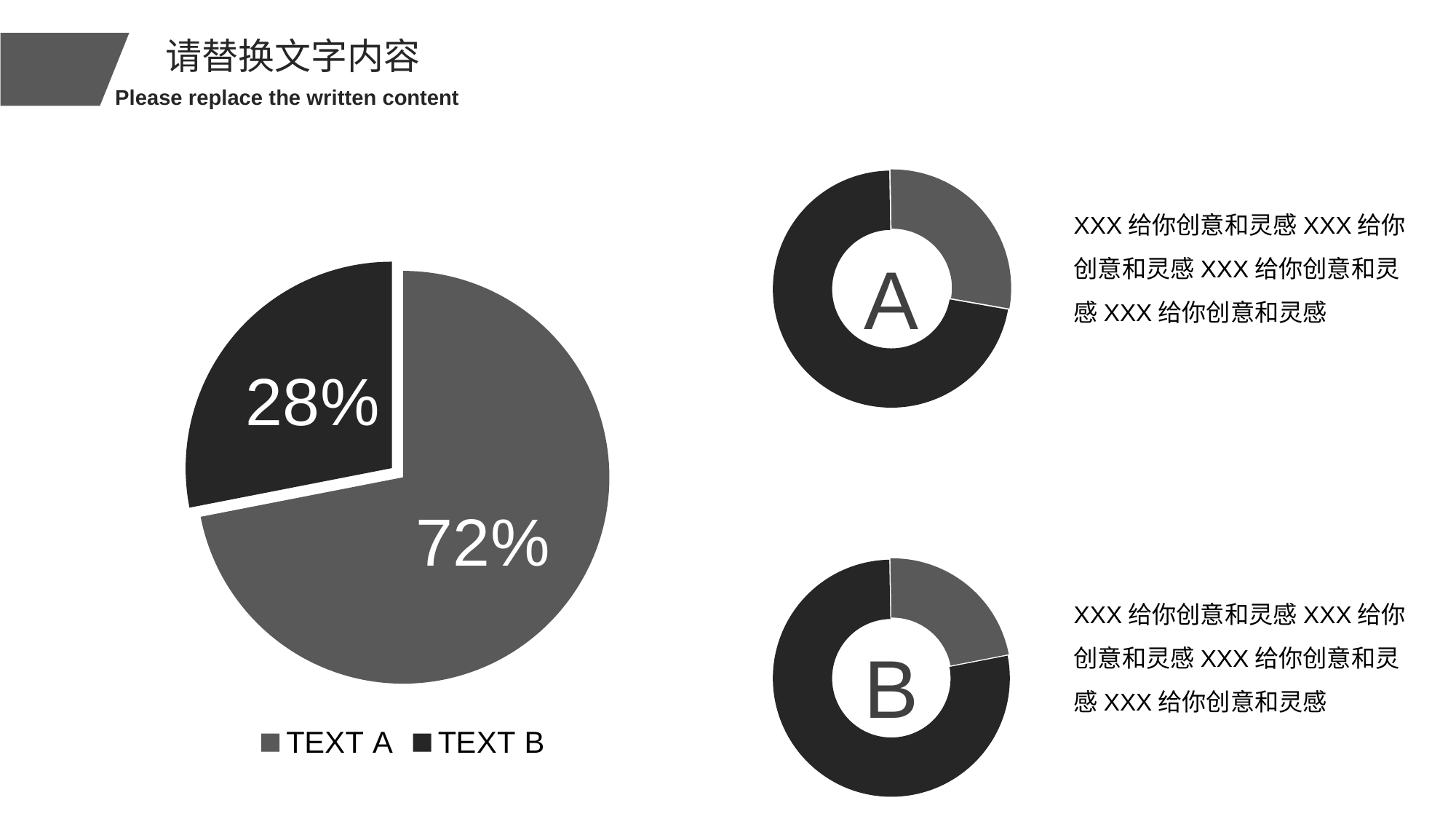

请替换文字内容

Please replace the written content

### Chart

| Category | 销售额 |
|---|---|
| 第一季度 | 8.200000000000001 |
| 第二季度 | 3.2 |
A
XXX给你创意和灵感XXX给你创意和灵感XXX给你创意和灵感XXX给你创意和灵感

### Chart

| Category | 销售额 |
|---|---|
| TEXT A | 8.200000000000001 |
| TEXT B | 3.2 |

### Chart

| Category | 销售额 |
|---|---|
| 第一季度 | 7.0 |
| 第二季度 | 2.0 |
B
XXX给你创意和灵感XXX给你创意和灵感XXX给你创意和灵感XXX给你创意和灵感